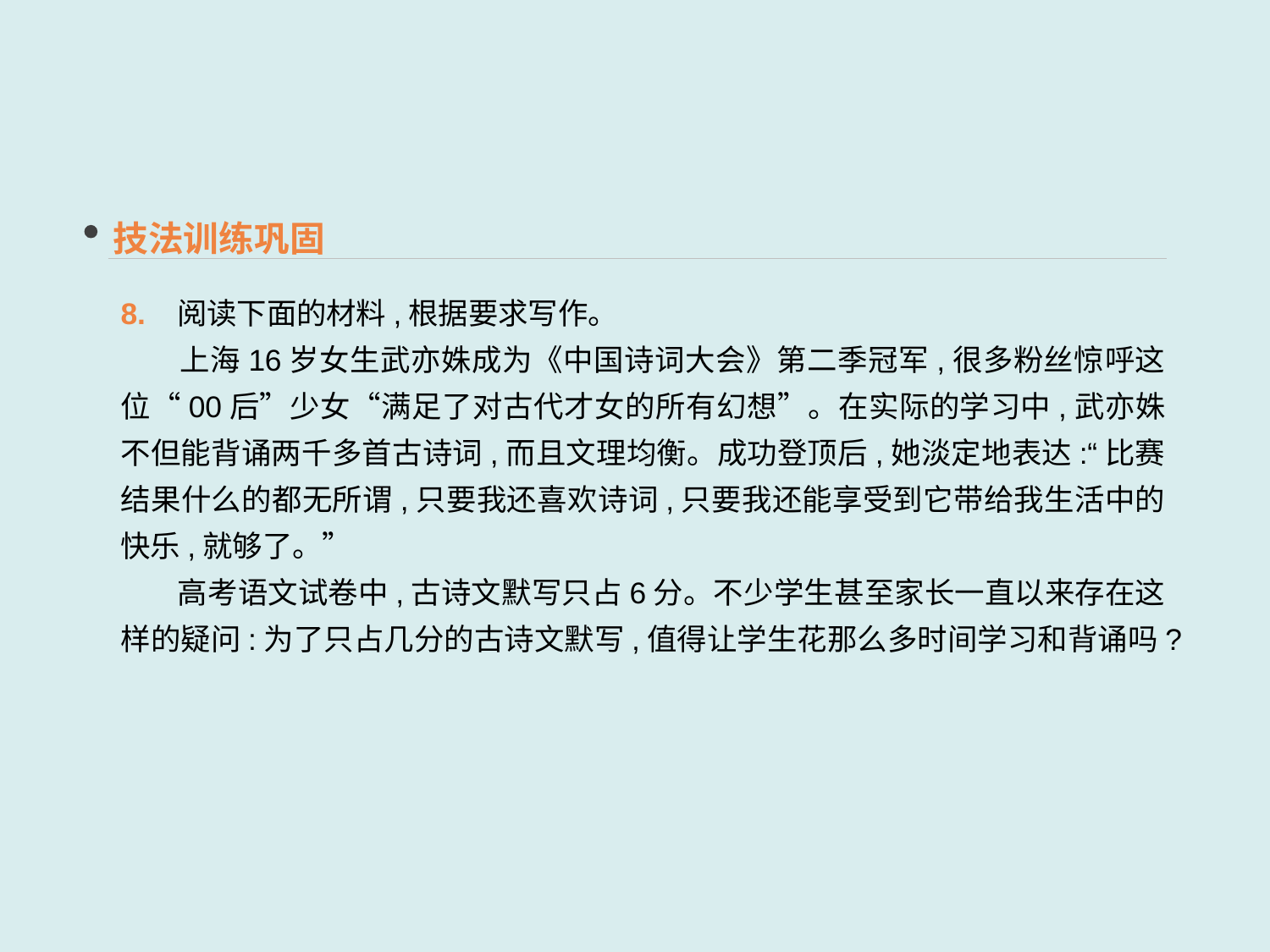

技法训练巩固

8.   阅读下面的材料,根据要求写作。
       上海16岁女生武亦姝成为《中国诗词大会》第二季冠军,很多粉丝惊呼这位“00后”少女“满足了对古代才女的所有幻想”。在实际的学习中,武亦姝不但能背诵两千多首古诗词,而且文理均衡。成功登顶后,她淡定地表达:“比赛结果什么的都无所谓,只要我还喜欢诗词,只要我还能享受到它带给我生活中的快乐,就够了。”
       高考语文试卷中,古诗文默写只占6分。不少学生甚至家长一直以来存在这样的疑问:为了只占几分的古诗文默写,值得让学生花那么多时间学习和背诵吗?